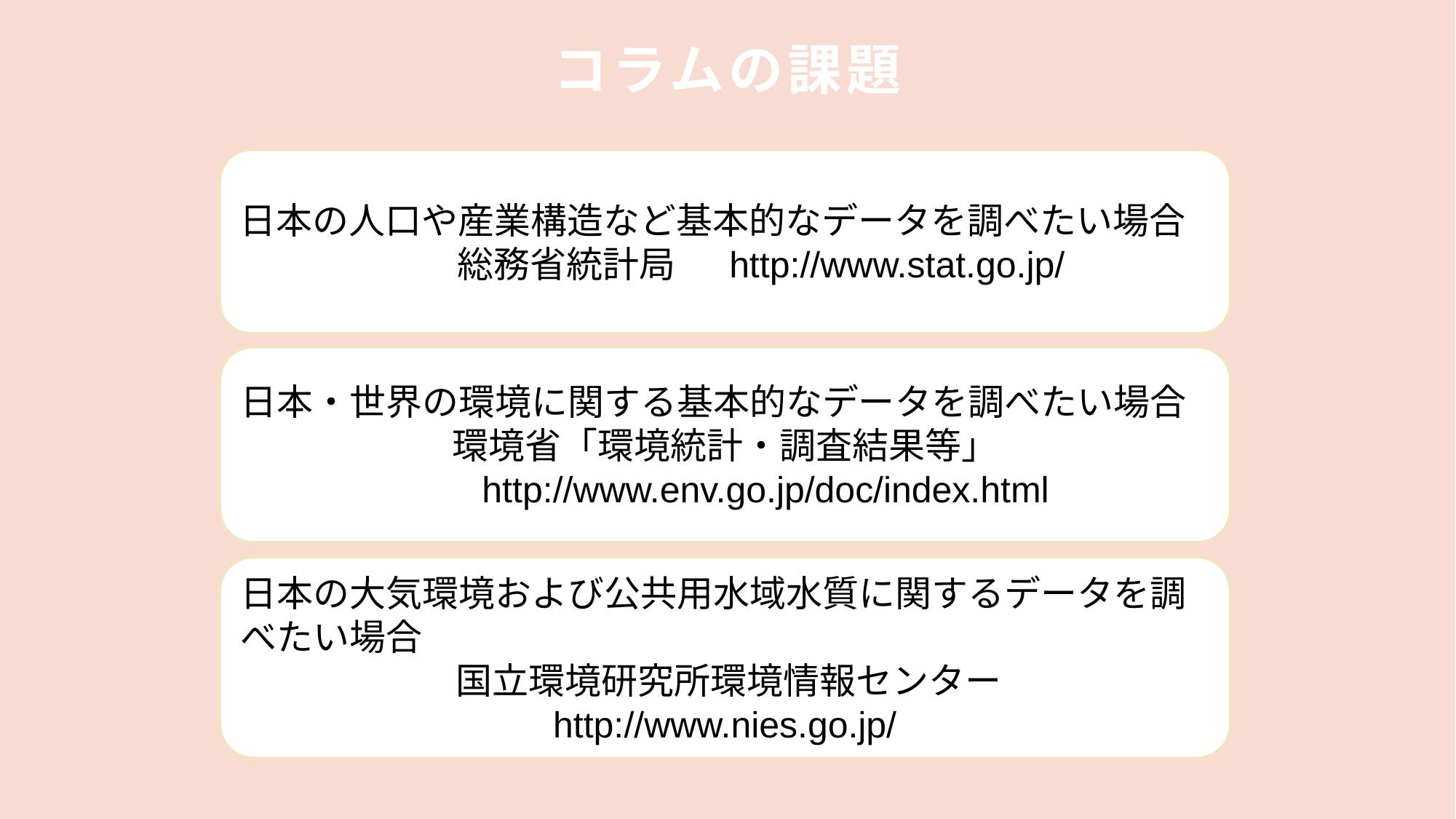

# コラムの課題
日本の人口や産業構造など基本的なデータを調べたい場合
　　総務省統計局　 http://www.stat.go.jp/
日本・世界の環境に関する基本的なデータを調べたい場合
　　環境省「環境統計・調査結果等」
　　http://www.env.go.jp/doc/index.html
日本の大気環境および公共用水域水質に関するデータを調べたい場合
　  国立環境研究所環境情報センター　http://www.nies.go.jp/